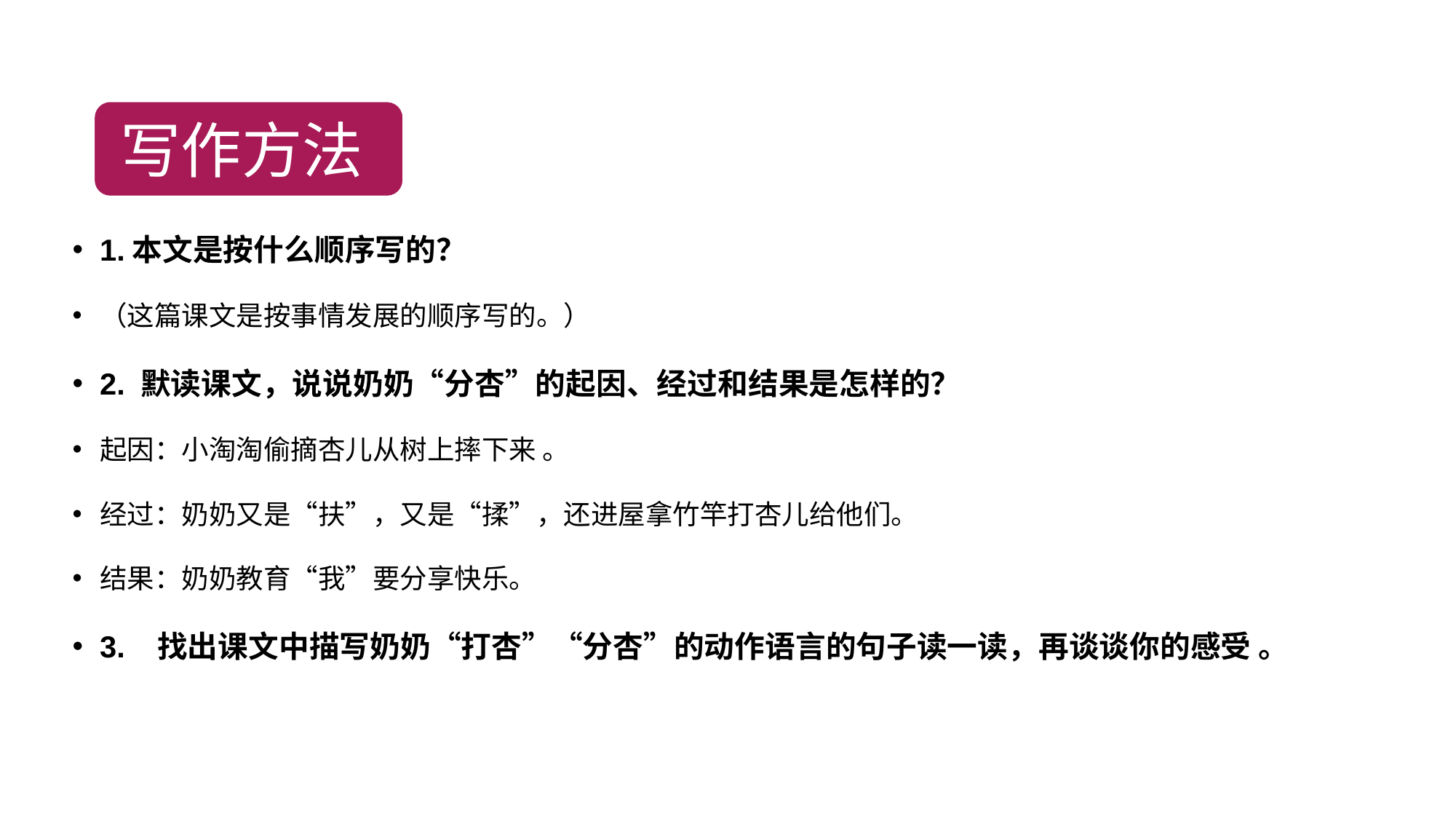

1.本文是按什么顺序写的？
（这篇课文是按事情发展的顺序写的。）
2. 默读课文，说说奶奶“分杏”的起因、经过和结果是怎样的？
起因：小淘淘偷摘杏儿从树上摔下来 。
经过：奶奶又是“扶”，又是“揉”，还进屋拿竹竿打杏儿给他们。
结果：奶奶教育“我”要分享快乐。
3.   找出课文中描写奶奶“打杏”“分杏”的动作语言的句子读一读，再谈谈你的感受 。

写作方法